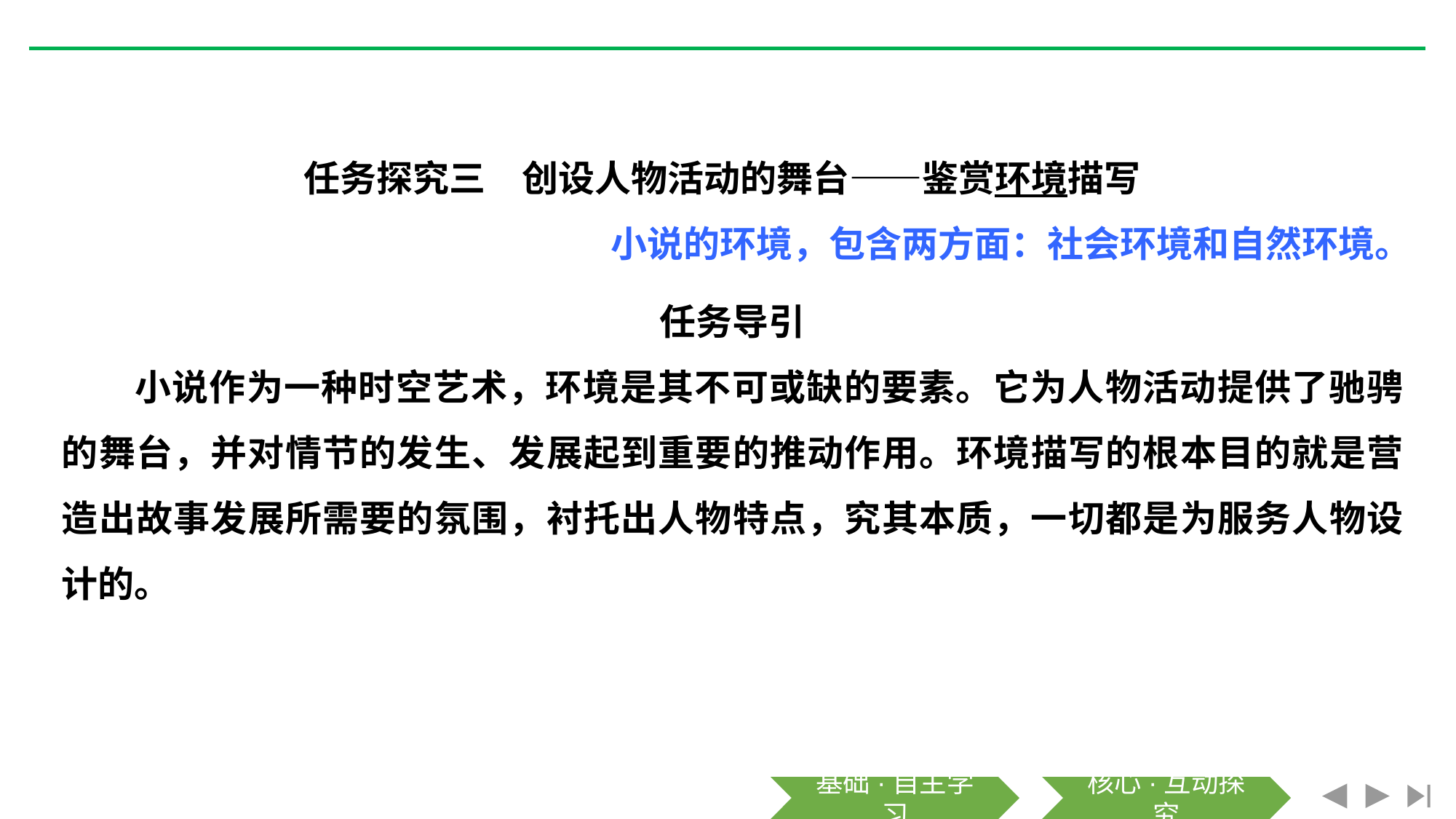

任务探究三　创设人物活动的舞台——鉴赏环境描写
小说的环境，包含两方面：社会环境和自然环境。
任务导引
小说作为一种时空艺术，环境是其不可或缺的要素。它为人物活动提供了驰骋的舞台，并对情节的发生、发展起到重要的推动作用。环境描写的根本目的就是营造出故事发展所需要的氛围，衬托出人物特点，究其本质，一切都是为服务人物设计的。